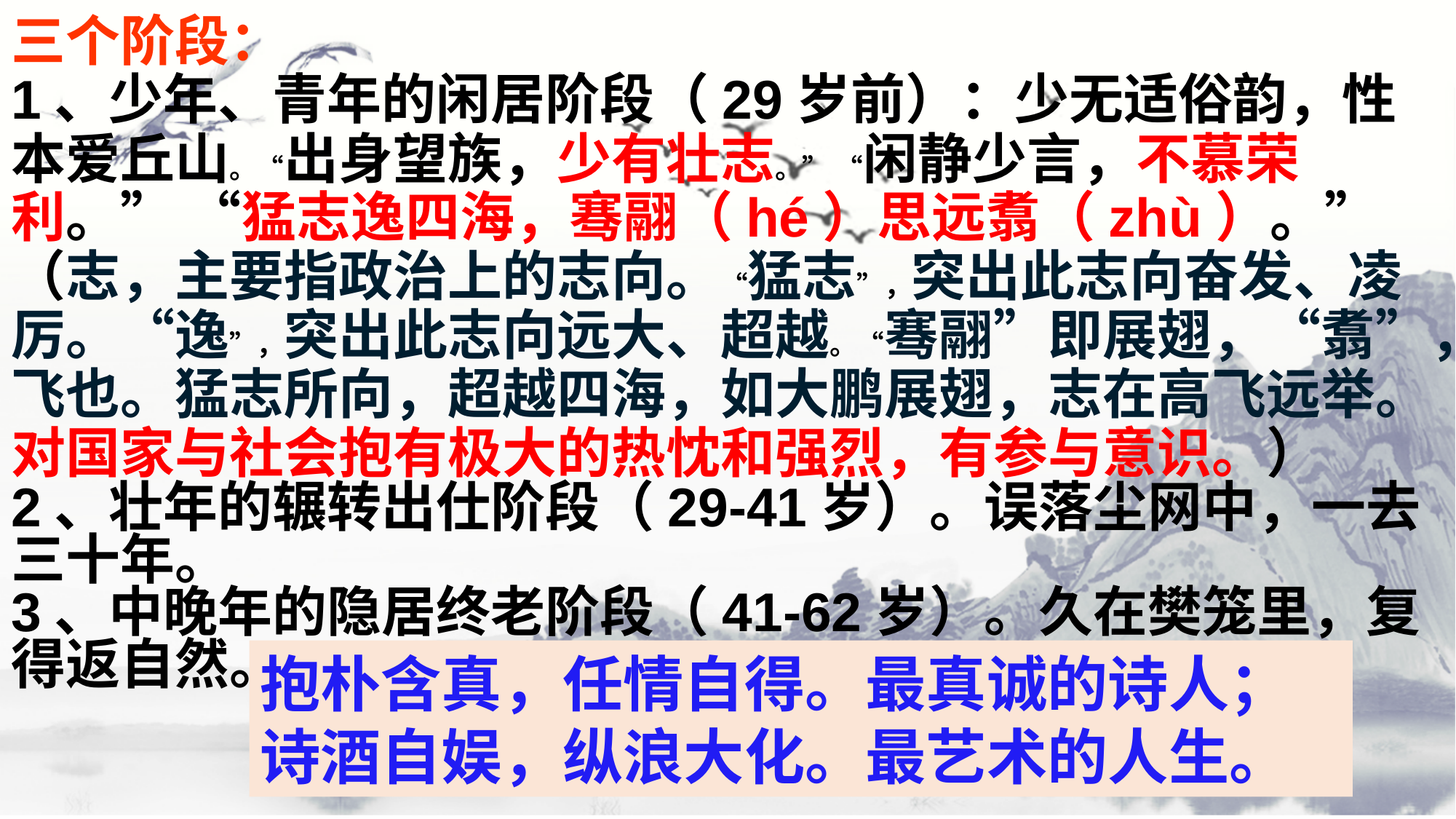

三个阶段：
1、少年、青年的闲居阶段（29岁前）：少无适俗韵，性本爱丘山。“出身望族，少有壮志。” “闲静少言，不慕荣利。” “猛志逸四海，骞翮（hé）思远翥（zhù）。”（志，主要指政治上的志向。“猛志”，突出此志向奋发、凌厉。“逸”，突出此志向远大、超越。“骞翮”即展翅，“翥”，飞也。猛志所向，超越四海，如大鹏展翅，志在高飞远举。对国家与社会抱有极大的热忱和强烈，有参与意识。）
2、壮年的辗转出仕阶段（29-41岁）。误落尘网中，一去三十年。
3、中晚年的隐居终老阶段（41-62岁）。久在樊笼里，复得返自然。
抱朴含真，任情自得。最真诚的诗人；
诗酒自娱，纵浪大化。最艺术的人生。